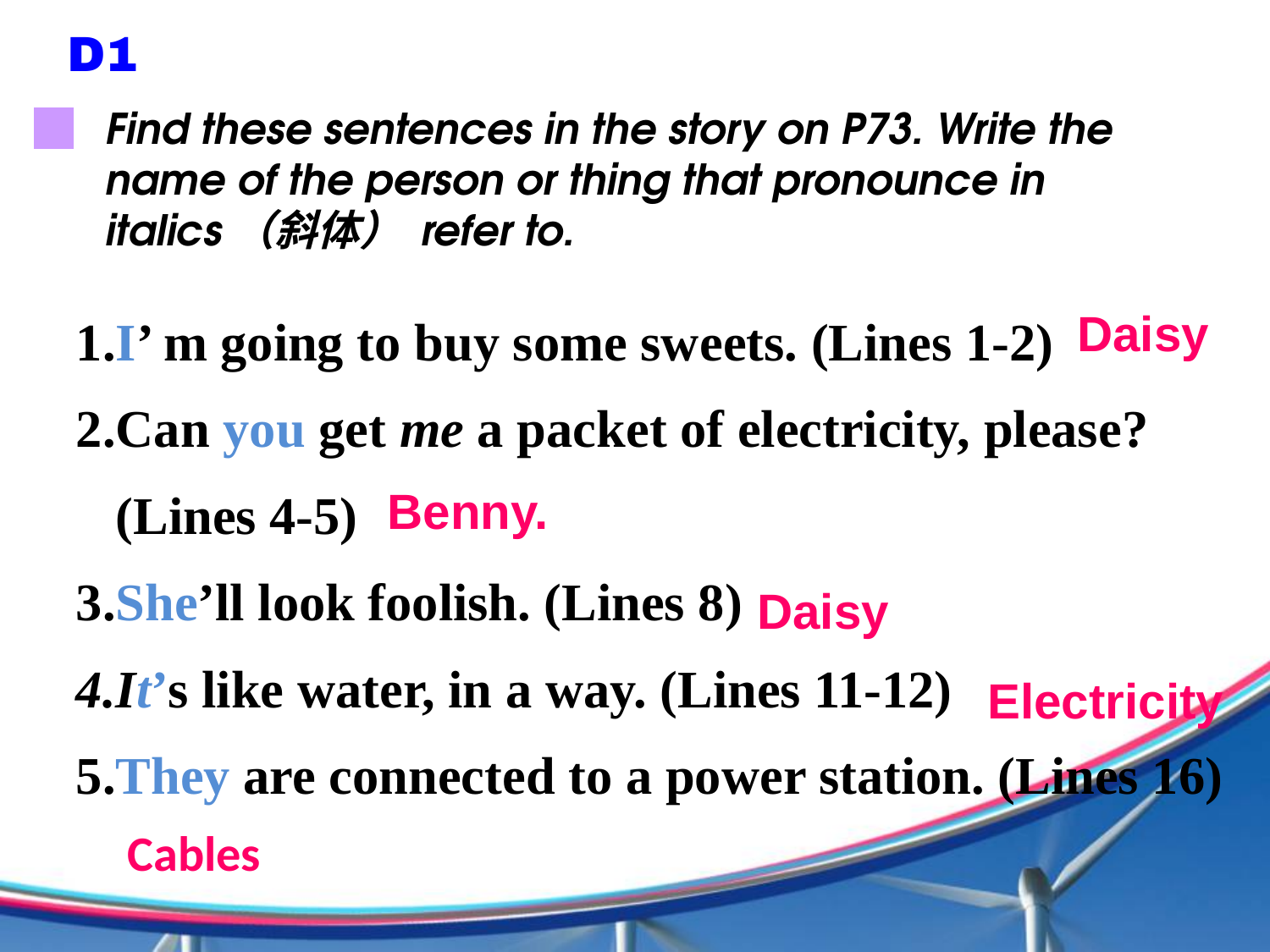

D1
Find these sentences in the story on P73. Write the name of the person or thing that pronounce in italics（斜体） refer to.

1.I’ m going to buy some sweets. (Lines 1-2)
2.Can you get me a packet of electricity, please?
   (Lines 4-5)
3.She’ll look foolish. (Lines 8)
4.It’s like water, in a way. (Lines 11-12)
5.They are connected to a power station. (Lines 16)

Daisy
Benny.
Daisy
Electricity
Cables